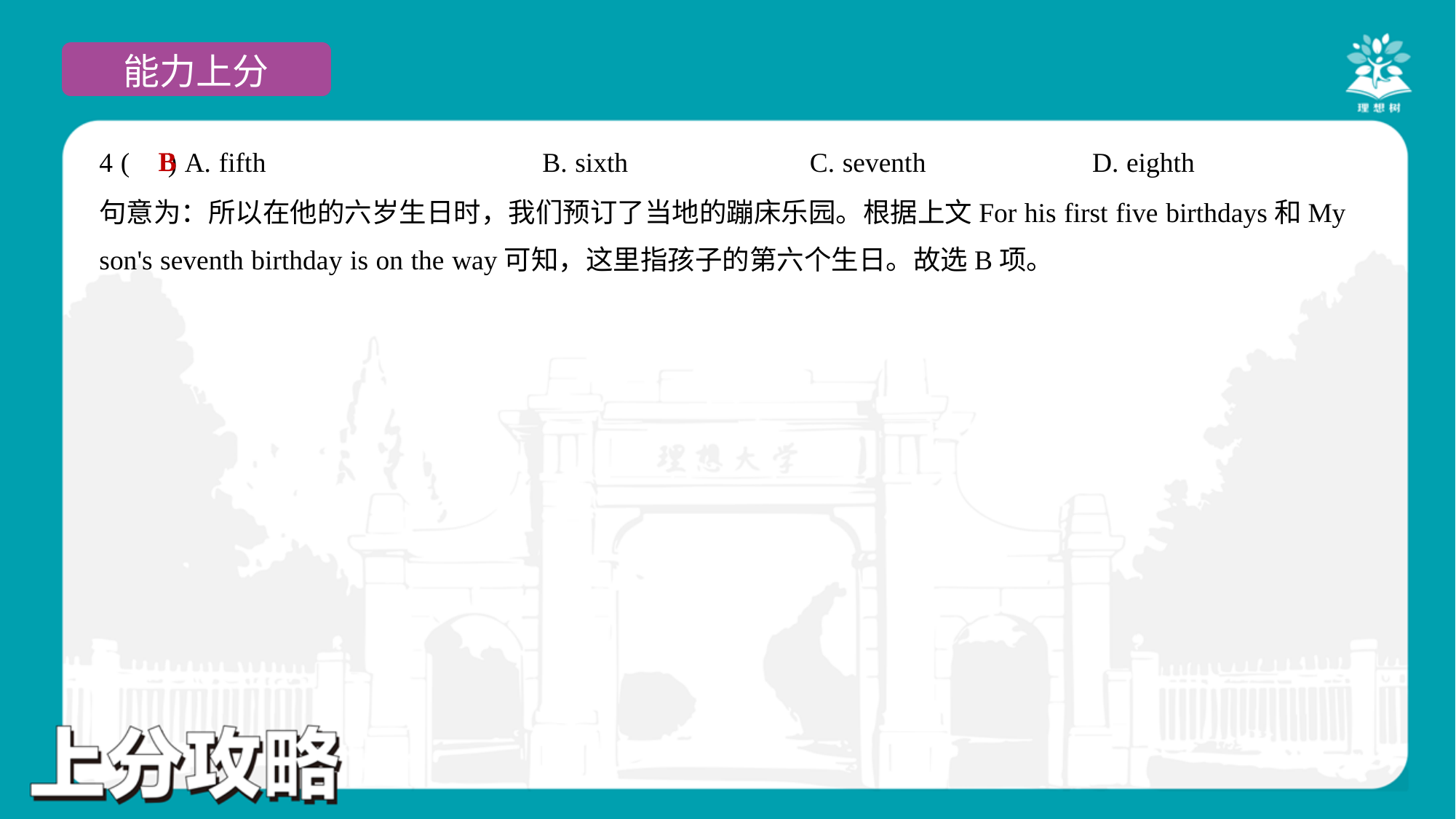

B
4 (     ) A. fifth	B. sixth	C. seventh	D. eighth
句意为：所以在他的六岁生日时，我们预订了当地的蹦床乐园。根据上文For his first five birthdays和My
son's seventh birthday is on the way可知，这里指孩子的第六个生日。故选B项。